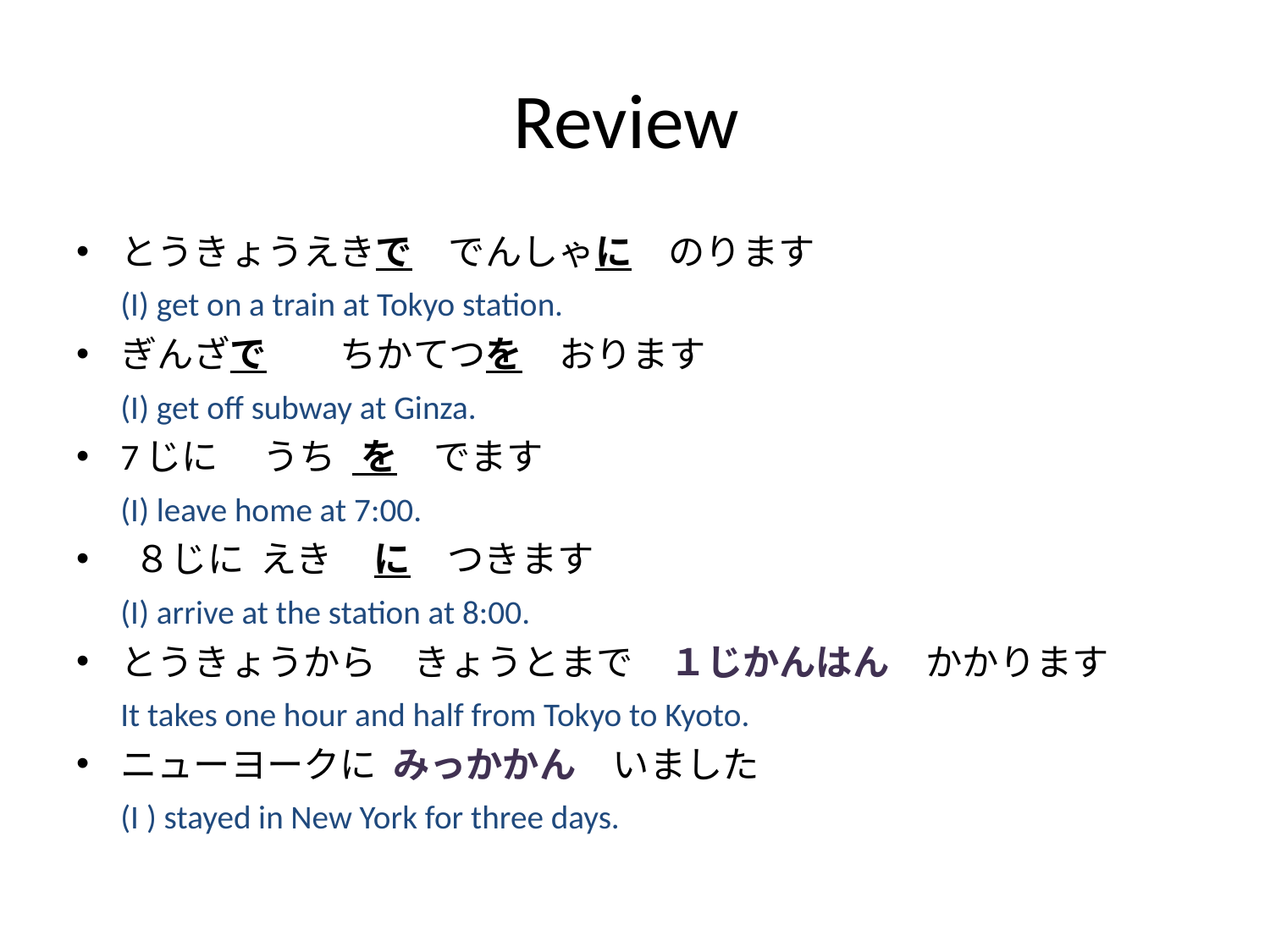

# Review
とうきょうえきで　でんしゃに　のります
	(I) get on a train at Tokyo station.
ぎんざで　　ちかてつを　おります
	(I) get off subway at Ginza.
7じに　 うち   を　でます
	(I) leave home at 7:00.
 ８じに  えき     に　つきます
	(I) arrive at the station at 8:00.
とうきょうから　きょうとまで　１じかんはん　かかります
	It takes one hour and half from Tokyo to Kyoto.
ニューヨークに  みっかかん　いました
	(I ) stayed in New York for three days.